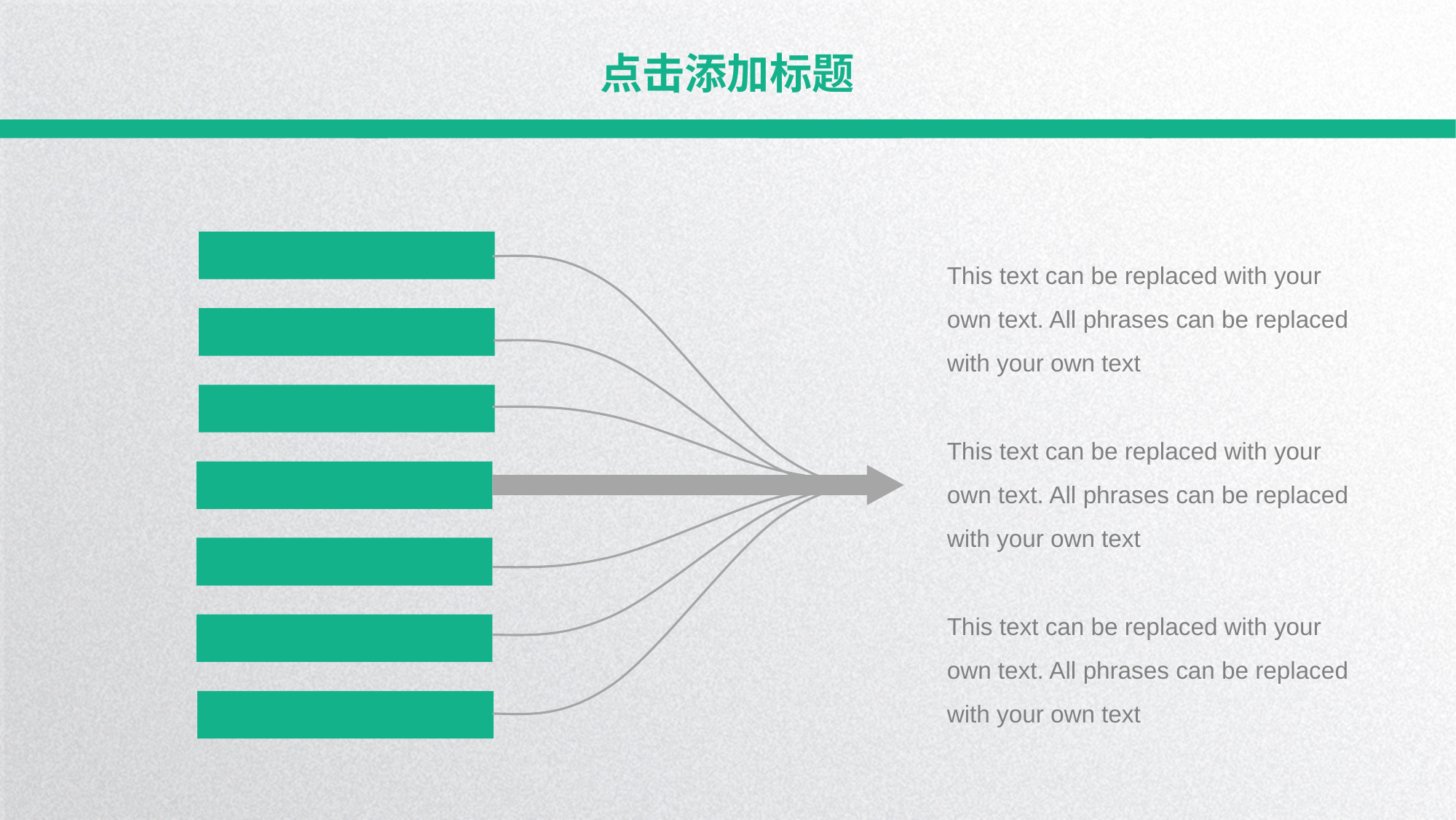

点击添加标题

This text can be replaced with your own text. All phrases can be replaced with your own text

This text can be replaced with your own text. All phrases can be replaced with your own text

This text can be replaced with your own text. All phrases can be replaced with your own text